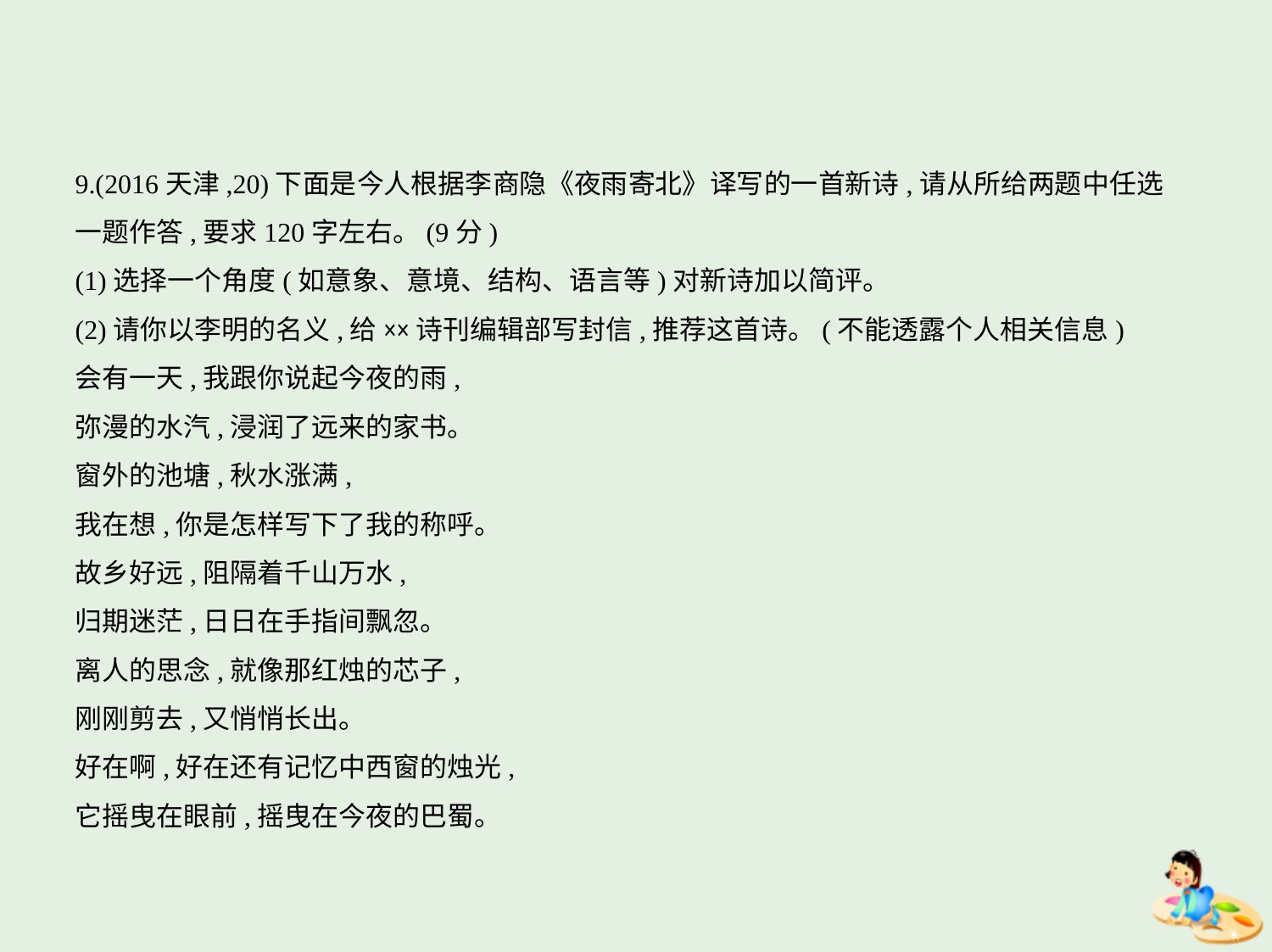

9.(2016天津,20)下面是今人根据李商隐《夜雨寄北》译写的一首新诗,请从所给两题中任选
一题作答,要求120字左右。(9分)
(1)选择一个角度(如意象、意境、结构、语言等)对新诗加以简评。
(2)请你以李明的名义,给××诗刊编辑部写封信,推荐这首诗。(不能透露个人相关信息)
会有一天,我跟你说起今夜的雨,
弥漫的水汽,浸润了远来的家书。
窗外的池塘,秋水涨满,
我在想,你是怎样写下了我的称呼。
故乡好远,阻隔着千山万水,
归期迷茫,日日在手指间飘忽。
离人的思念,就像那红烛的芯子,
刚刚剪去,又悄悄长出。
好在啊,好在还有记忆中西窗的烛光,
它摇曳在眼前,摇曳在今夜的巴蜀。